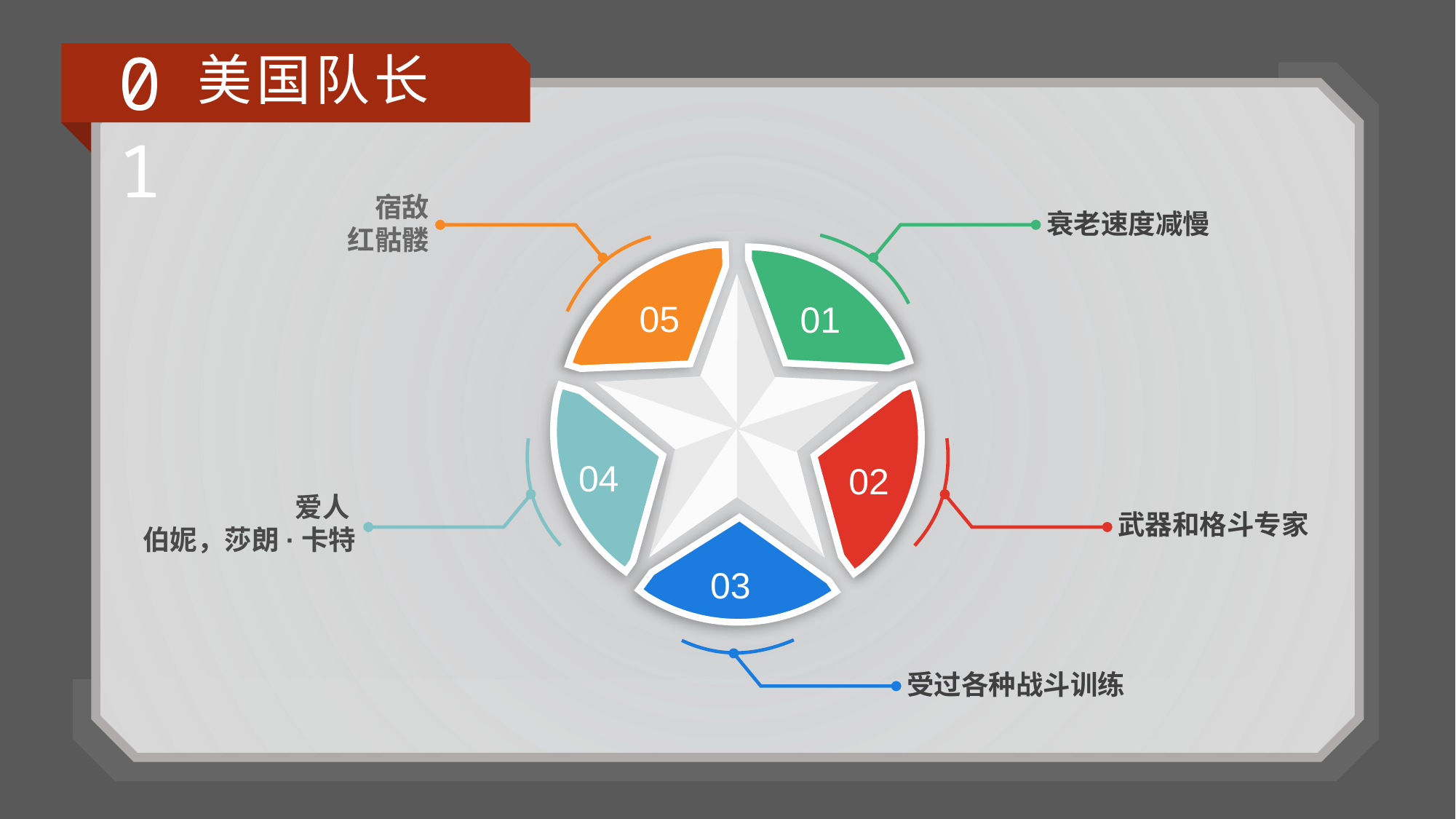

01
美国队长
宿敌
红骷髅
衰老速度减慢

05
01
04
02

爱人
伯妮，莎朗·卡特

武器和格斗专家
03

受过各种战斗训练